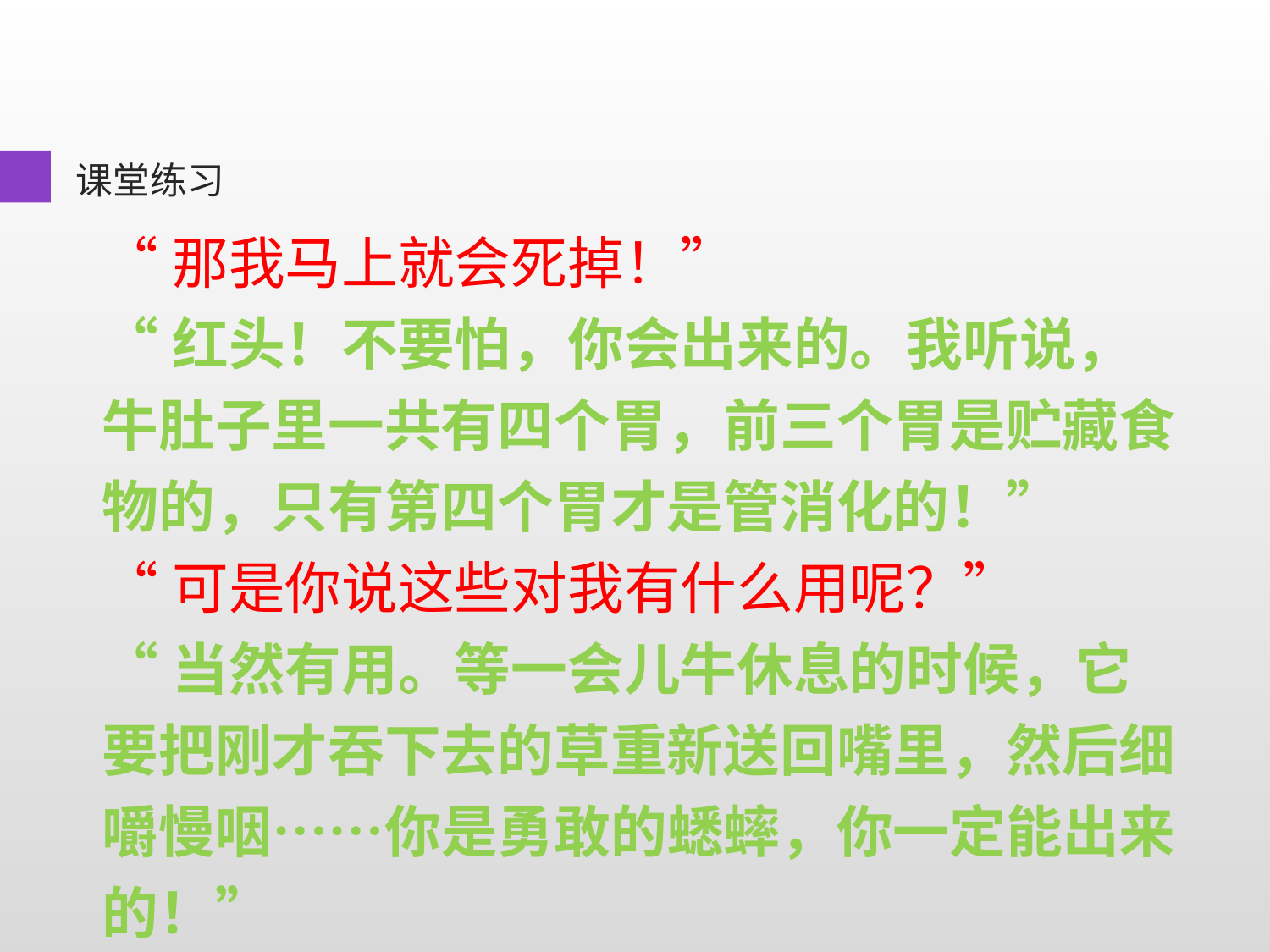

课堂练习

“那我马上就会死掉！”
“红头！不要怕，你会出来的。我听说，牛肚子里一共有四个胃，前三个胃是贮藏食物的，只有第四个胃才是管消化的！”
“可是你说这些对我有什么用呢？”
“当然有用。等一会儿牛休息的时候，它要把刚才吞下去的草重新送回嘴里，然后细嚼慢咽……你是勇敢的蟋蟀，你一定能出来的！”